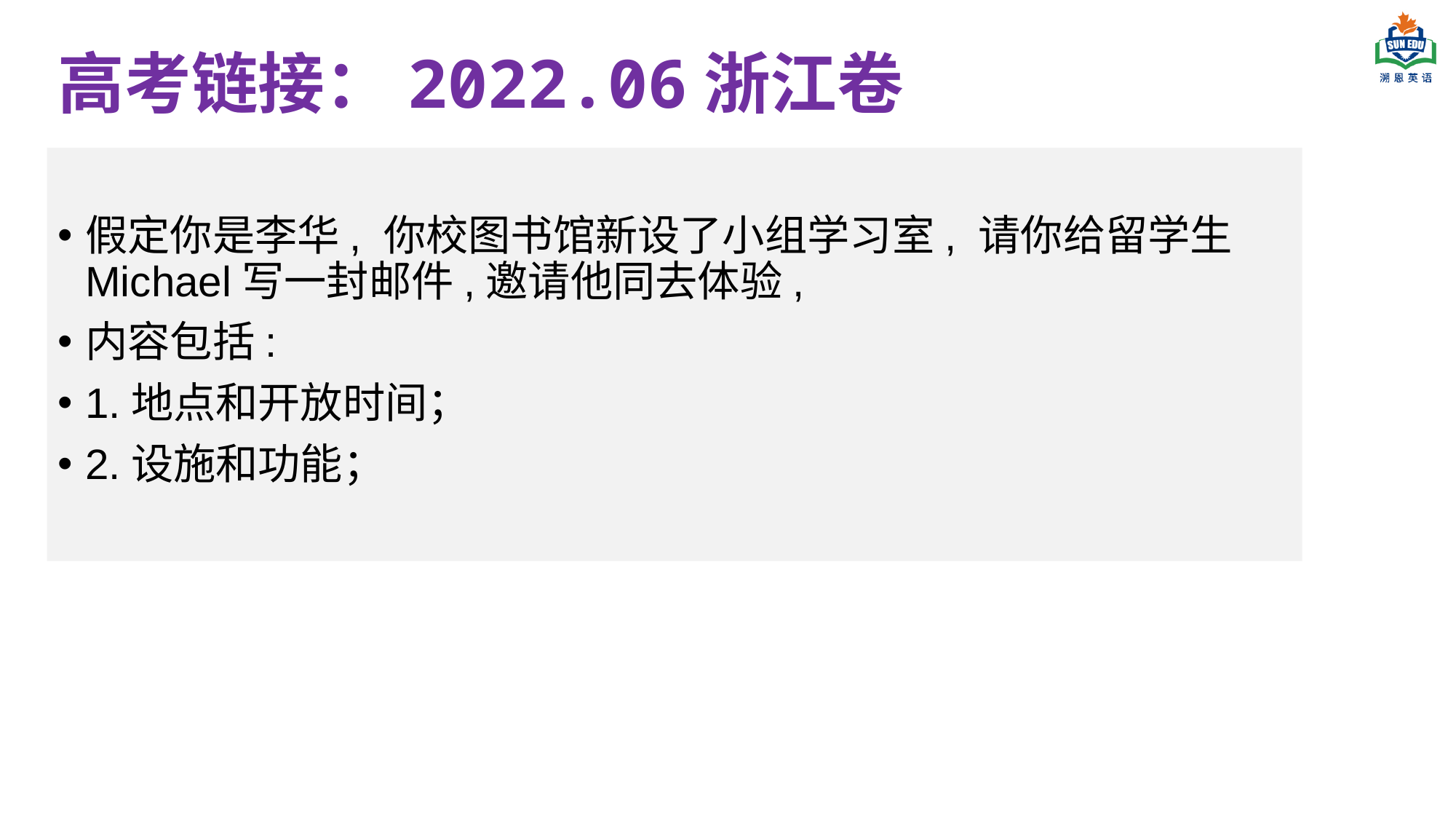

# 高考链接：2022.06浙江卷

假定你是李华, 你校图书馆新设了小组学习室, 请你给留学生Michael写一封邮件,邀请他同去体验,
内容包括:
1.地点和开放时间；
2.设施和功能；